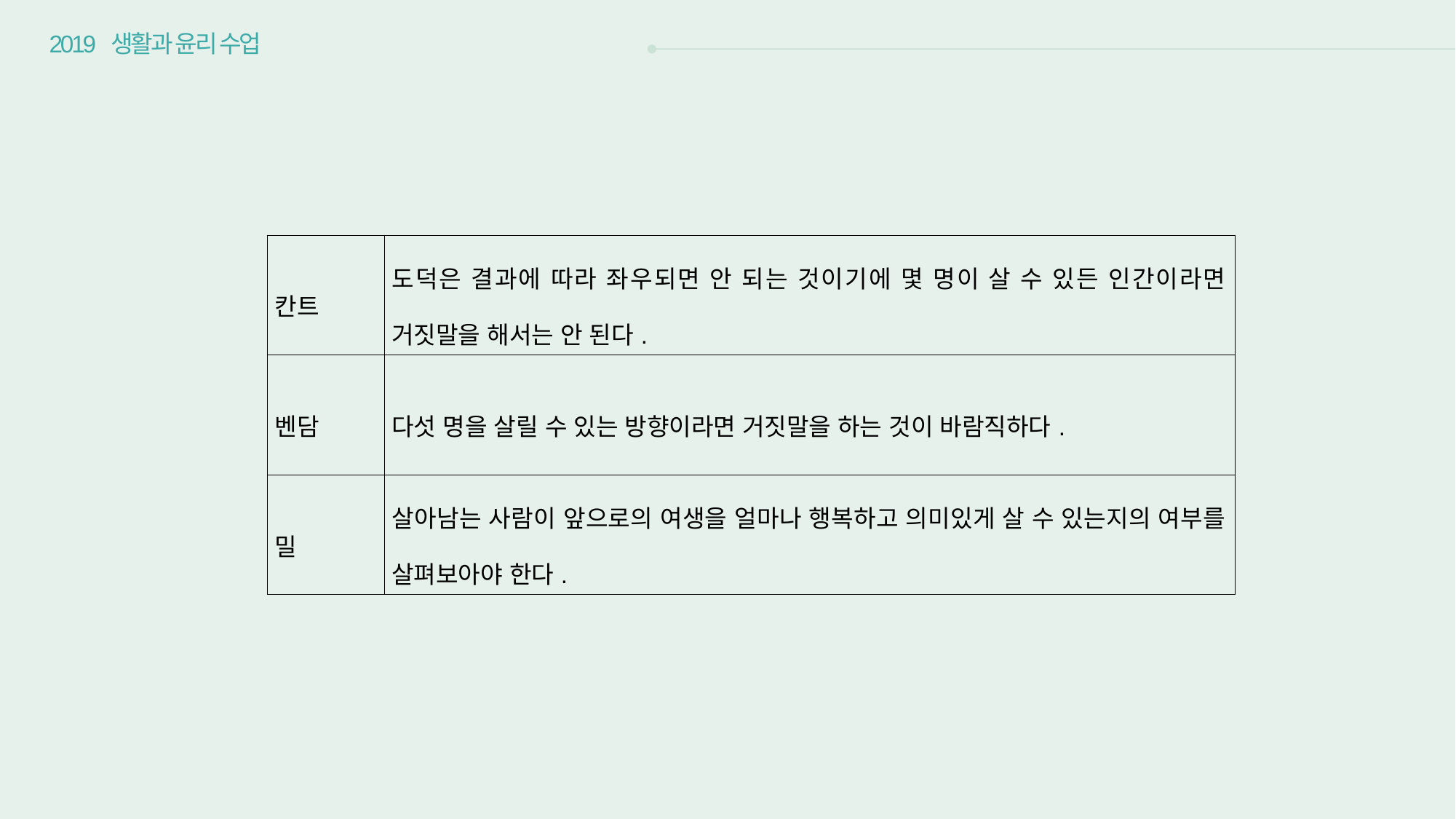

2019  생활과 윤리 수업

| 칸트 | 도덕은 결과에 따라 좌우되면 안 되는 것이기에 몇 명이 살 수 있든 인간이라면 거짓말을 해서는 안 된다. |
| --- | --- |
| 벤담 | 다섯 명을 살릴 수 있는 방향이라면 거짓말을 하는 것이 바람직하다. |
| 밀 | 살아남는 사람이 앞으로의 여생을 얼마나 행복하고 의미있게 살 수 있는지의 여부를 살펴보아야 한다. |